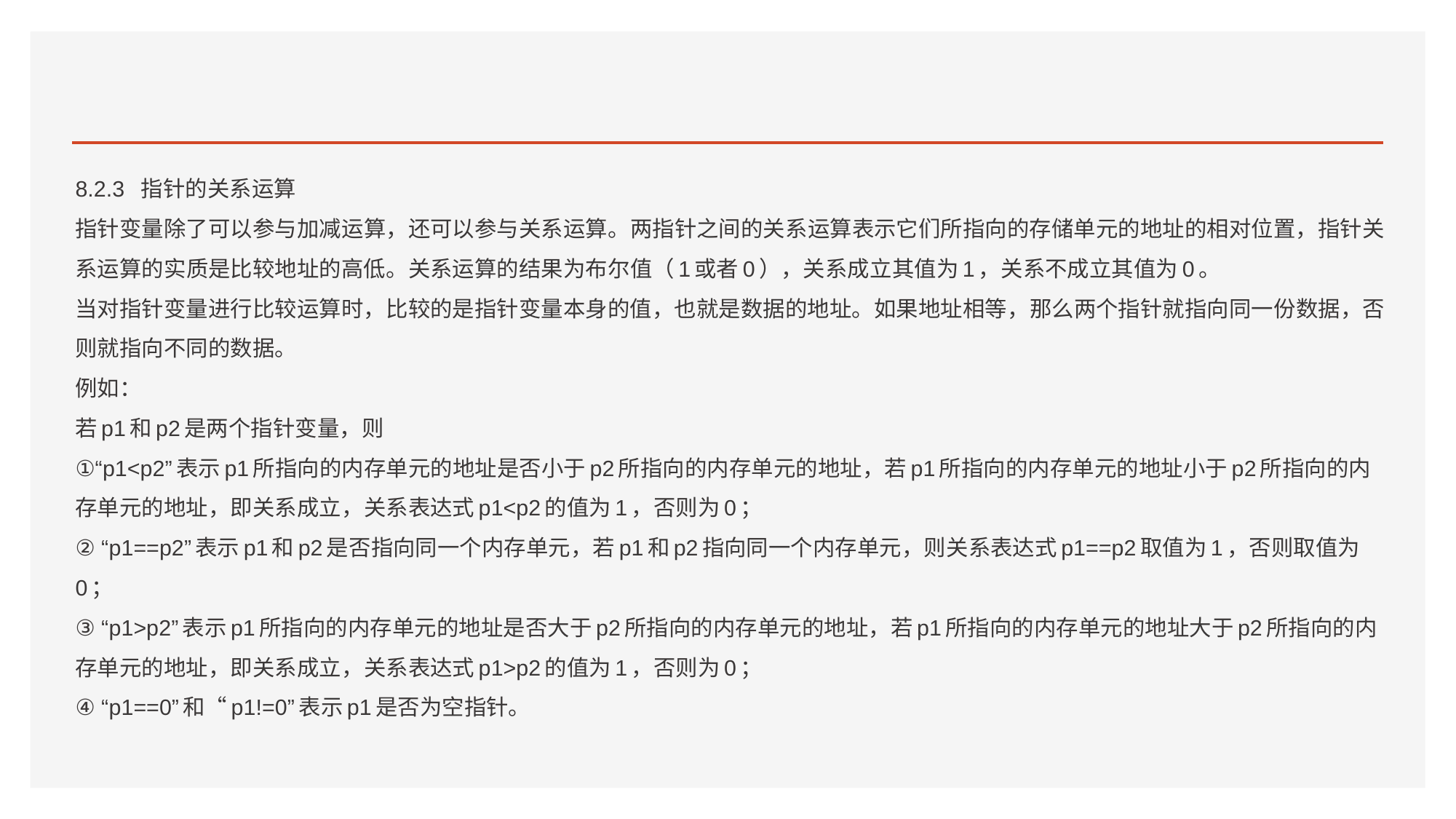

#
8.2.3  指针的关系运算
指针变量除了可以参与加减运算，还可以参与关系运算。两指针之间的关系运算表示它们所指向的存储单元的地址的相对位置，指针关系运算的实质是比较地址的高低。关系运算的结果为布尔值（1或者0），关系成立其值为1，关系不成立其值为0。
当对指针变量进行比较运算时，比较的是指针变量本身的值，也就是数据的地址。如果地址相等，那么两个指针就指向同一份数据，否则就指向不同的数据。
例如：
若p1和p2是两个指针变量，则
①“p1<p2”表示p1所指向的内存单元的地址是否小于p2所指向的内存单元的地址，若p1所指向的内存单元的地址小于p2所指向的内存单元的地址，即关系成立，关系表达式p1<p2的值为1，否则为0；
② “p1==p2”表示p1和p2是否指向同一个内存单元，若p1和p2指向同一个内存单元，则关系表达式p1==p2取值为1，否则取值为0；
③ “p1>p2”表示p1所指向的内存单元的地址是否大于p2所指向的内存单元的地址，若p1所指向的内存单元的地址大于p2所指向的内存单元的地址，即关系成立，关系表达式p1>p2的值为1，否则为0；
④ “p1==0”和“p1!=0”表示p1是否为空指针。